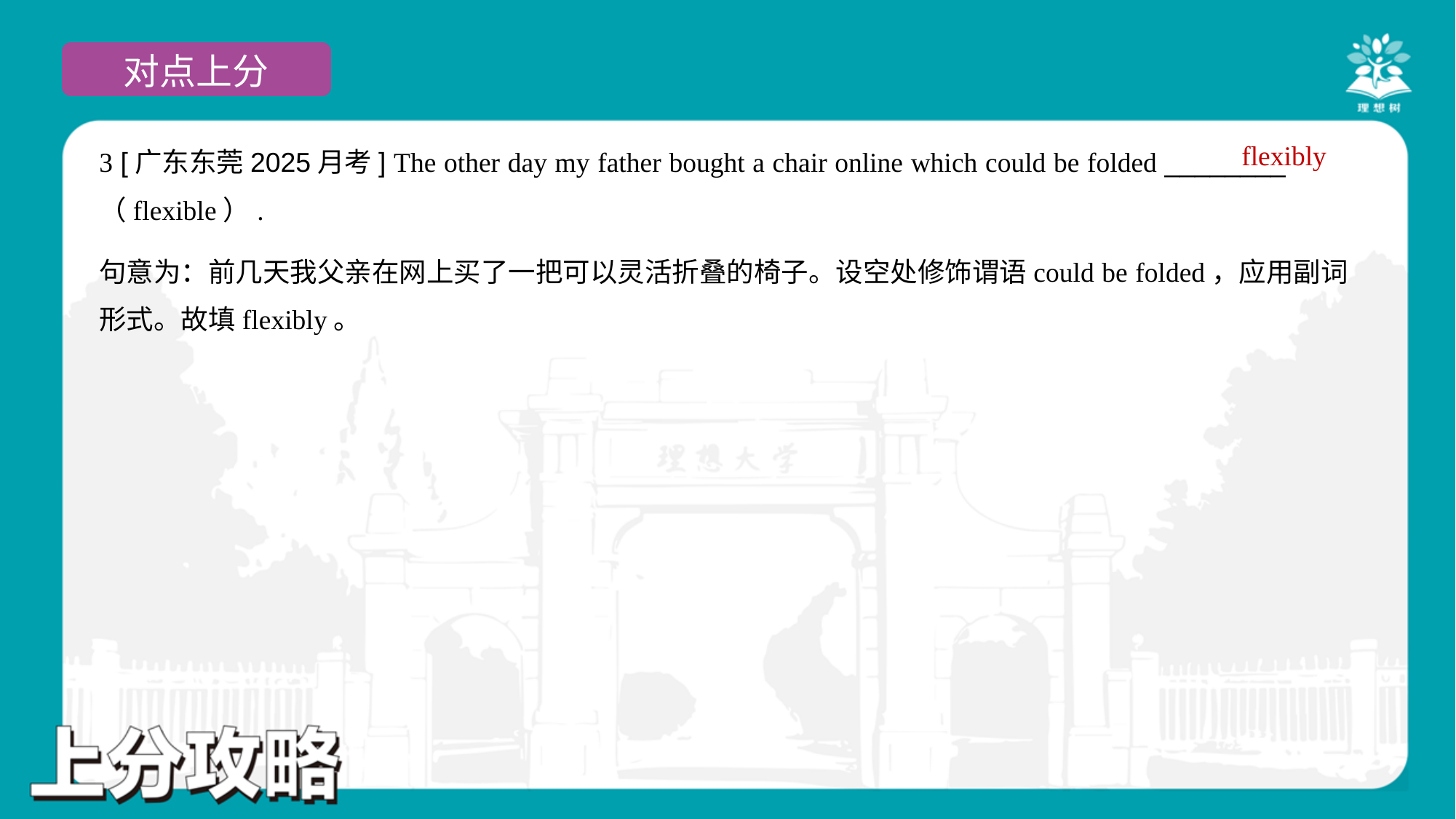

flexibly
3 [广东东莞2025月考] The other day my father bought a chair online which could be folded ________
（flexible）.
句意为：前几天我父亲在网上买了一把可以灵活折叠的椅子。设空处修饰谓语could be folded，应用副词
形式。故填flexibly。